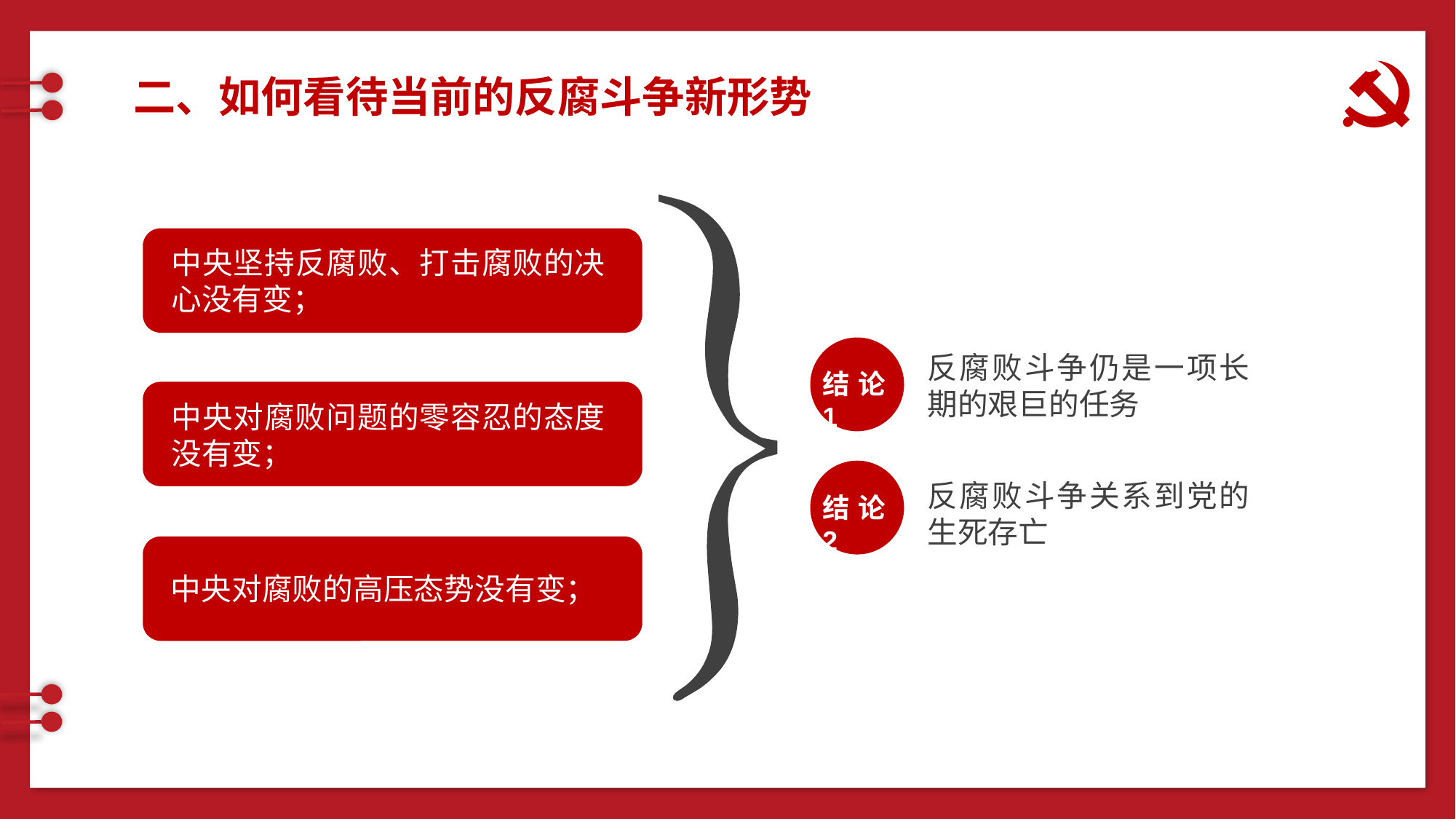

二、如何看待当前的反腐斗争新形势

中央坚持反腐败、打击腐败的决心没有变；

结论1
反腐败斗争仍是一项长期的艰巨的任务

中央对腐败问题的零容忍的态度没有变；

结论2
反腐败斗争关系到党的生死存亡

中央对腐败的高压态势没有变；